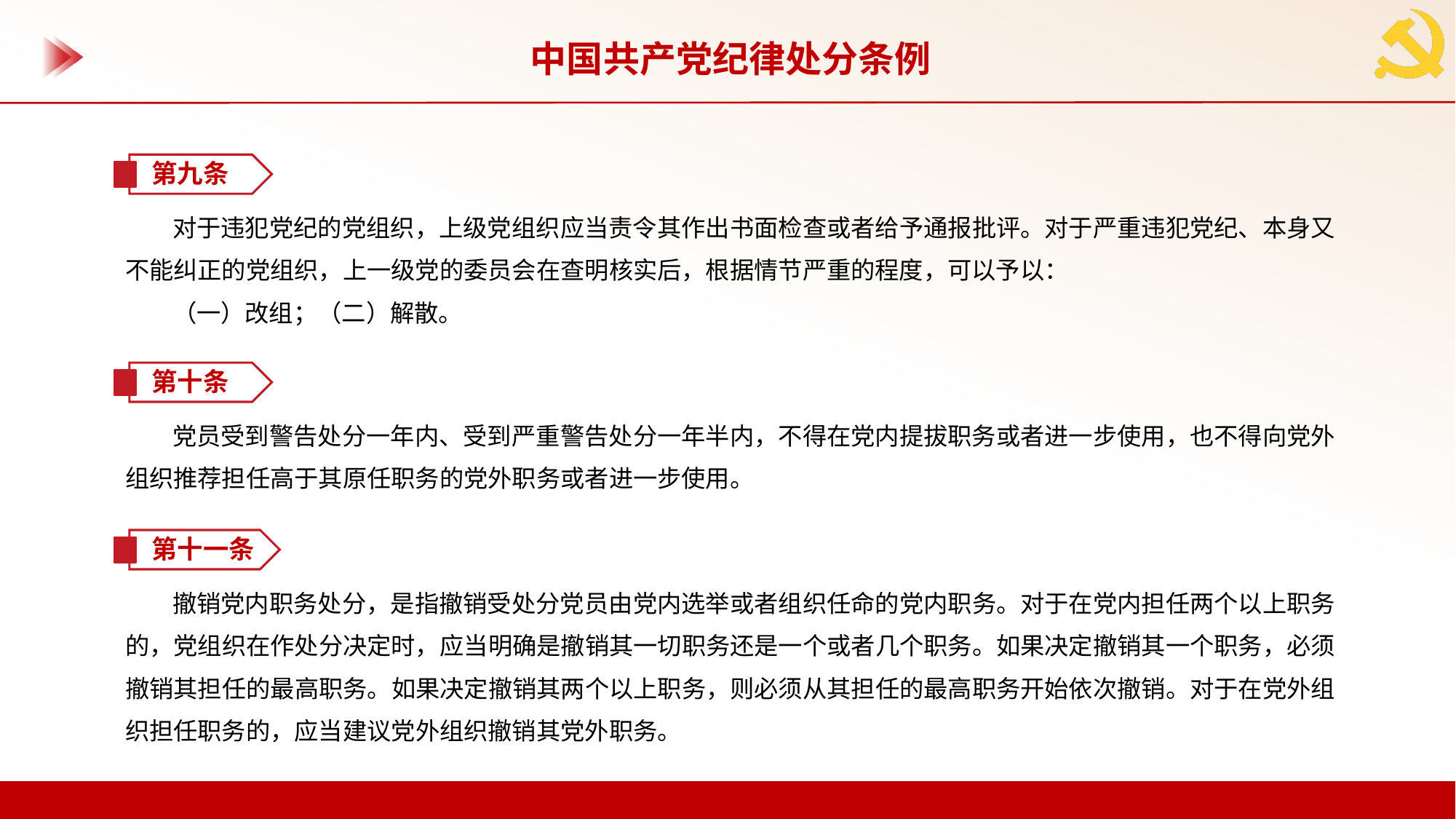

中国共产党纪律处分条例
第九条

对于违犯党纪的党组织，上级党组织应当责令其作出书面检查或者给予通报批评。对于严重违犯党纪、本身又不能纠正的党组织，上一级党的委员会在查明核实后，根据情节严重的程度，可以予以：
（一）改组；（二）解散。
第十条

党员受到警告处分一年内、受到严重警告处分一年半内，不得在党内提拔职务或者进一步使用，也不得向党外组织推荐担任高于其原任职务的党外职务或者进一步使用。
第十一条

撤销党内职务处分，是指撤销受处分党员由党内选举或者组织任命的党内职务。对于在党内担任两个以上职务的，党组织在作处分决定时，应当明确是撤销其一切职务还是一个或者几个职务。如果决定撤销其一个职务，必须撤销其担任的最高职务。如果决定撤销其两个以上职务，则必须从其担任的最高职务开始依次撤销。对于在党外组织担任职务的，应当建议党外组织撤销其党外职务。